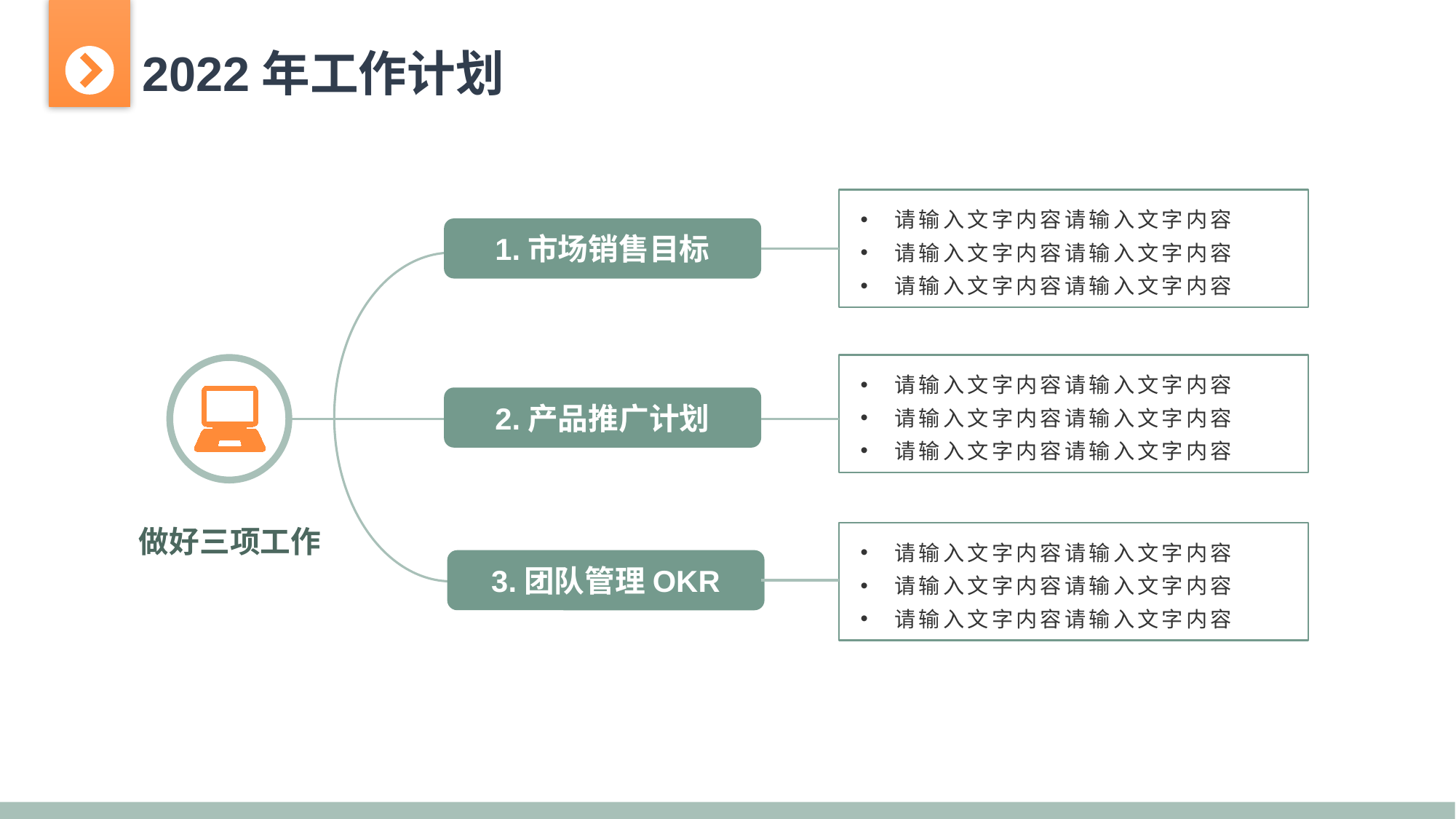

2022年工作计划
请输入文字内容请输入文字内容
请输入文字内容请输入文字内容
请输入文字内容请输入文字内容
1.市场销售目标

请输入文字内容请输入文字内容
请输入文字内容请输入文字内容
请输入文字内容请输入文字内容

2.产品推广计划
做好三项工作
请输入文字内容请输入文字内容
请输入文字内容请输入文字内容
请输入文字内容请输入文字内容
3.团队管理OKR